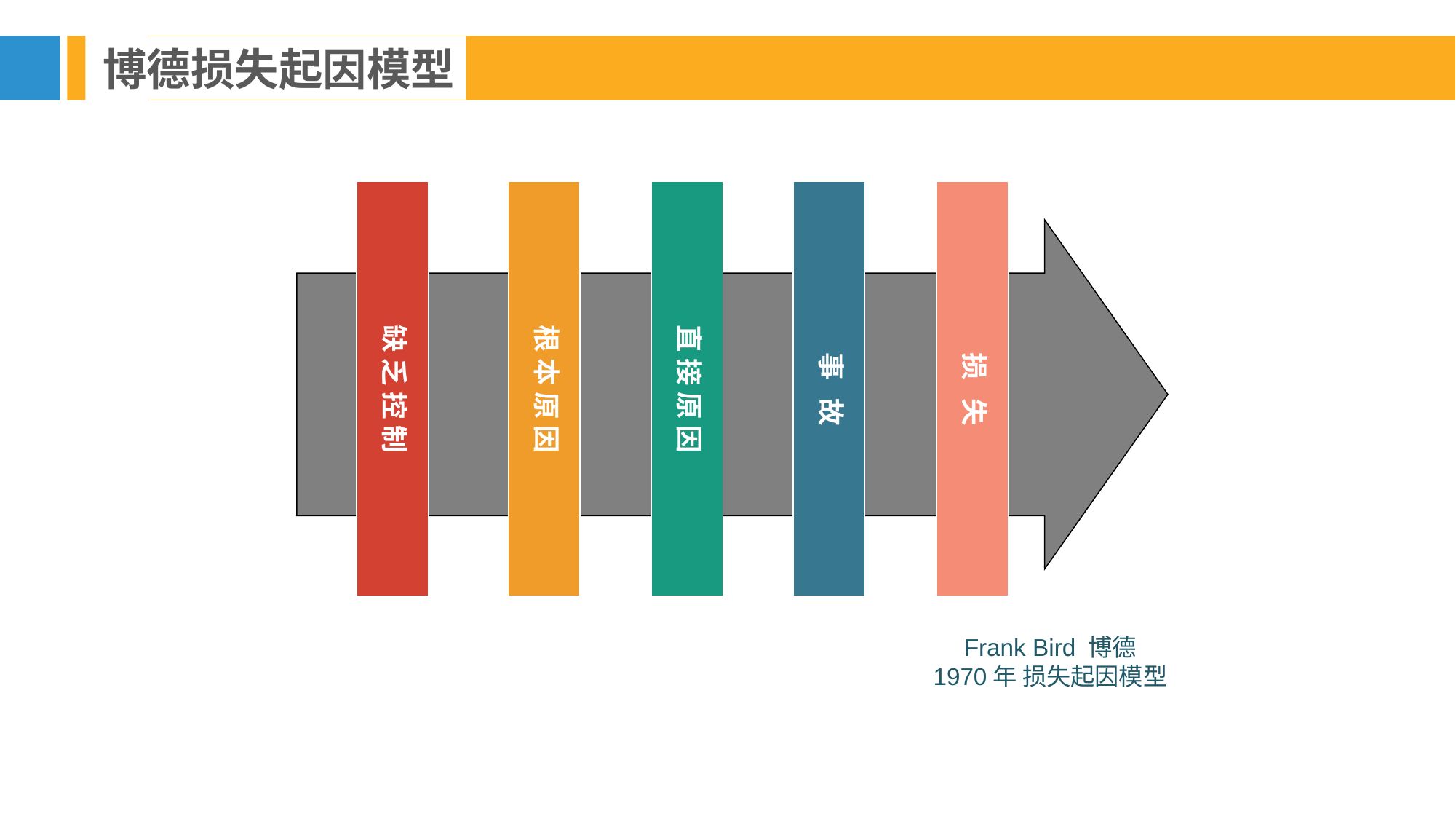

博德损失起因模型
缺 乏 控 制
根 本 原 因
直 接 原 因
事   故
损   失

Frank Bird 博德
1970年 损失起因模型